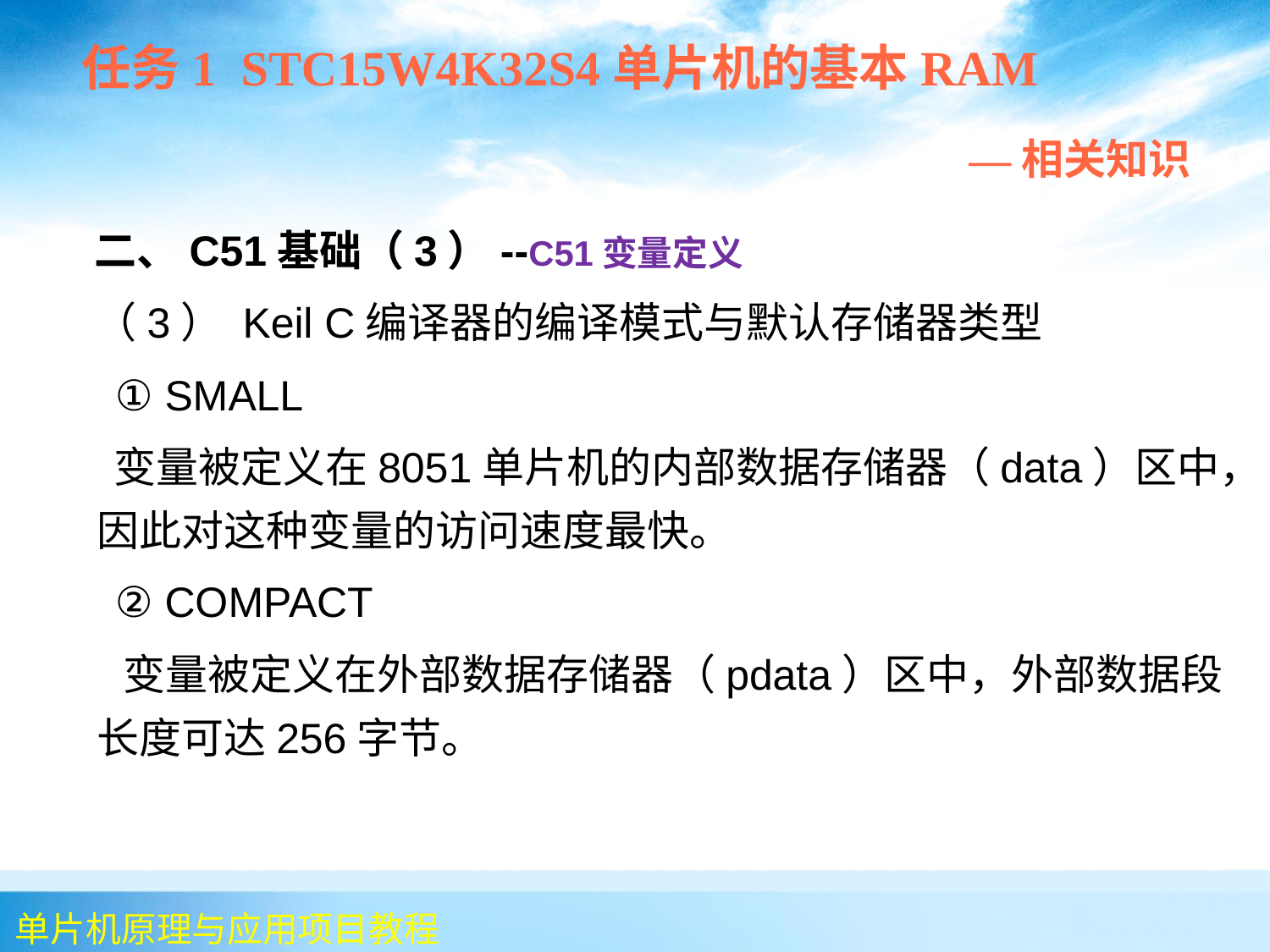

任务1  STC15W4K32S4单片机的基本RAM
                                                                            —相关知识
   二、C51基础（3）--C51变量定义
   （3） Keil C编译器的编译模式与默认存储器类型
     ① SMALL
     变量被定义在8051单片机的内部数据存储器（data）区中，因此对这种变量的访问速度最快。
     ② COMPACT
      变量被定义在外部数据存储器（pdata）区中，外部数据段长度可达256字节。